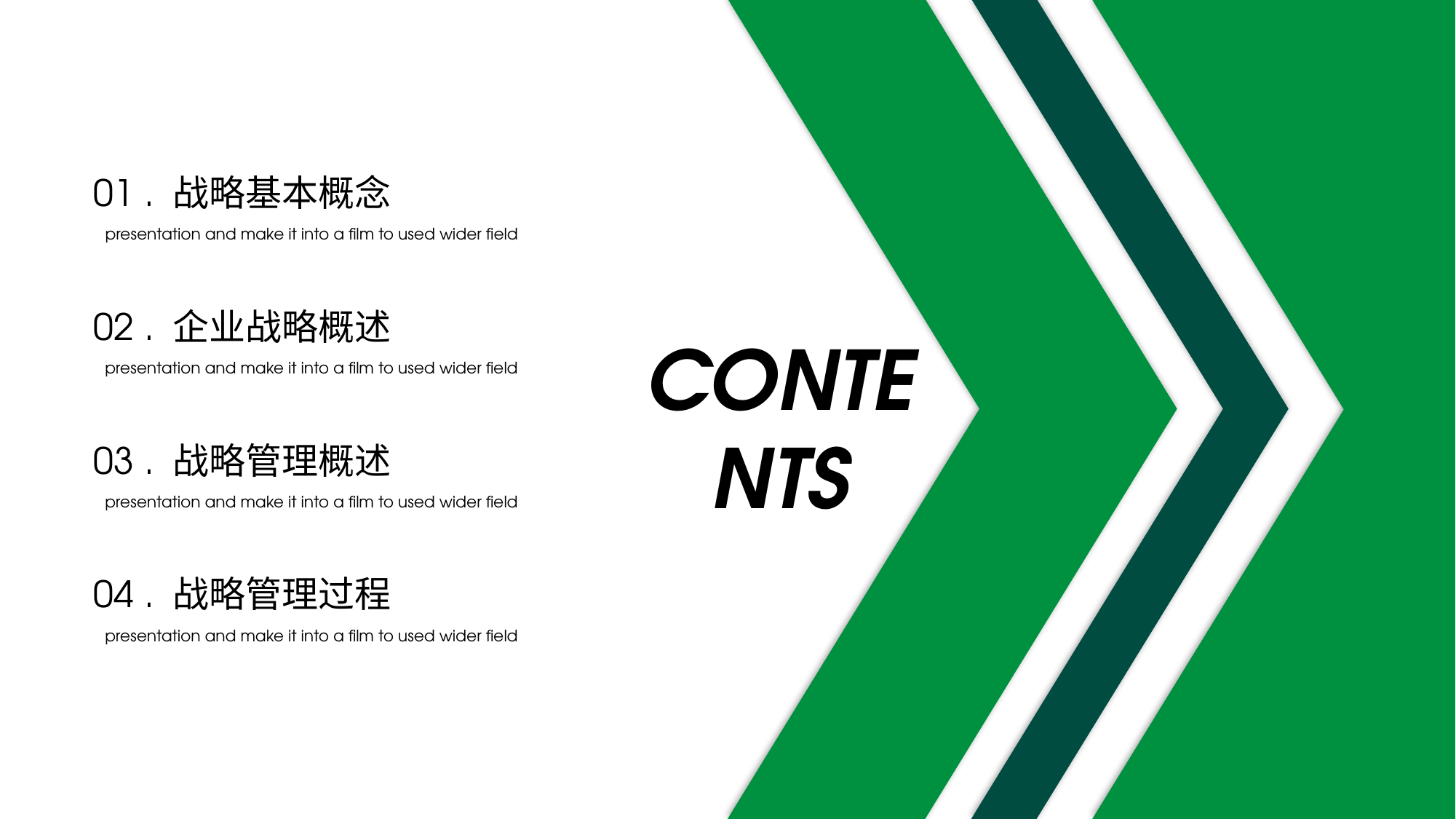

01 . 战略基本概念
presentation and make it into a film to used wider field
02 . 企业战略概述
presentation and make it into a film to used wider field
CONTENTS
03 . 战略管理概述
presentation and make it into a film to used wider field
04 . 战略管理过程
presentation and make it into a film to used wider field